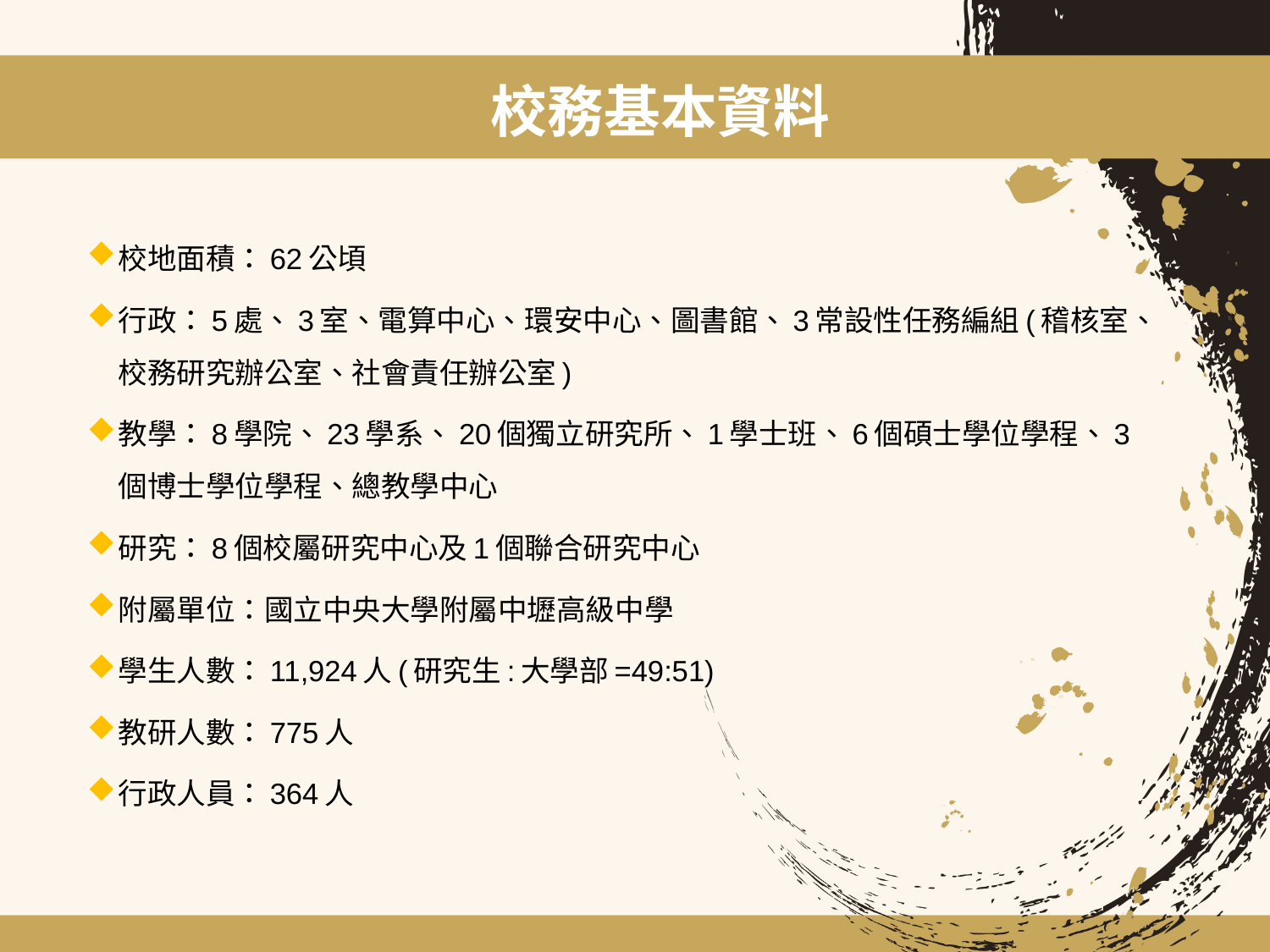

校務基本資料
校地面積：62公頃
行政：5處、3室、電算中心、環安中心、圖書館、3常設性任務編組(稽核室、校務研究辦公室、社會責任辦公室)
教學：8學院、23學系、20個獨立研究所、1學士班、6個碩士學位學程、3個博士學位學程、總教學中心
研究：8個校屬研究中心及1個聯合研究中心
附屬單位：國立中央大學附屬中壢高級中學
學生人數：11,924人(研究生:大學部=49:51)
教研人數：775人
行政人員：364人